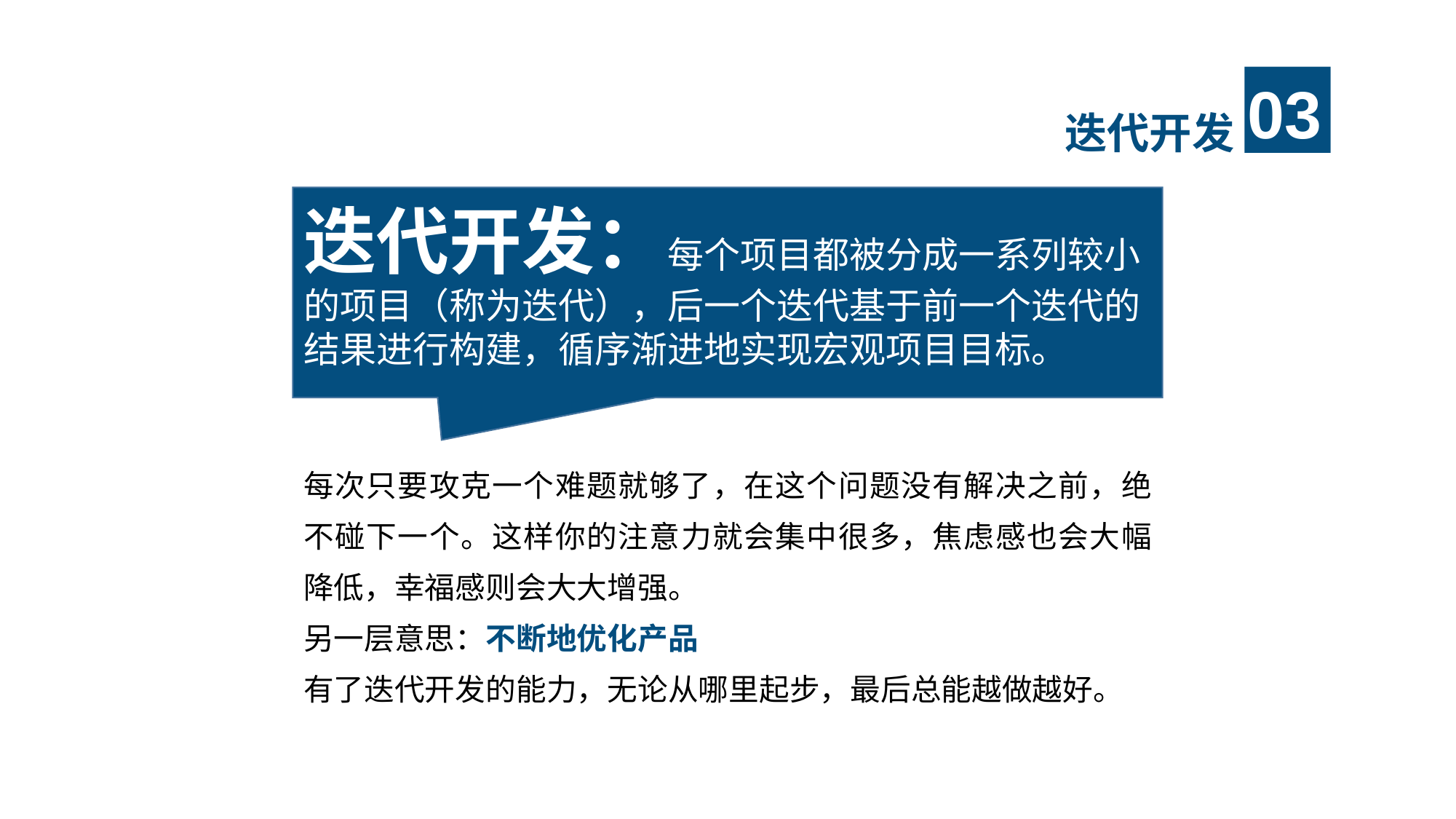

迭代开发

迭代开发：每个项目都被分成一系列较小的项目（称为迭代），后一个迭代基于前一个迭代的结果进行构建，循序渐进地实现宏观项目目标。

每次只要攻克一个难题就够了，在这个问题没有解决之前，绝不碰下一个。这样你的注意力就会集中很多，焦虑感也会大幅降低，幸福感则会大大增强。
另一层意思：不断地优化产品
有了迭代开发的能力，无论从哪里起步，最后总能越做越好。